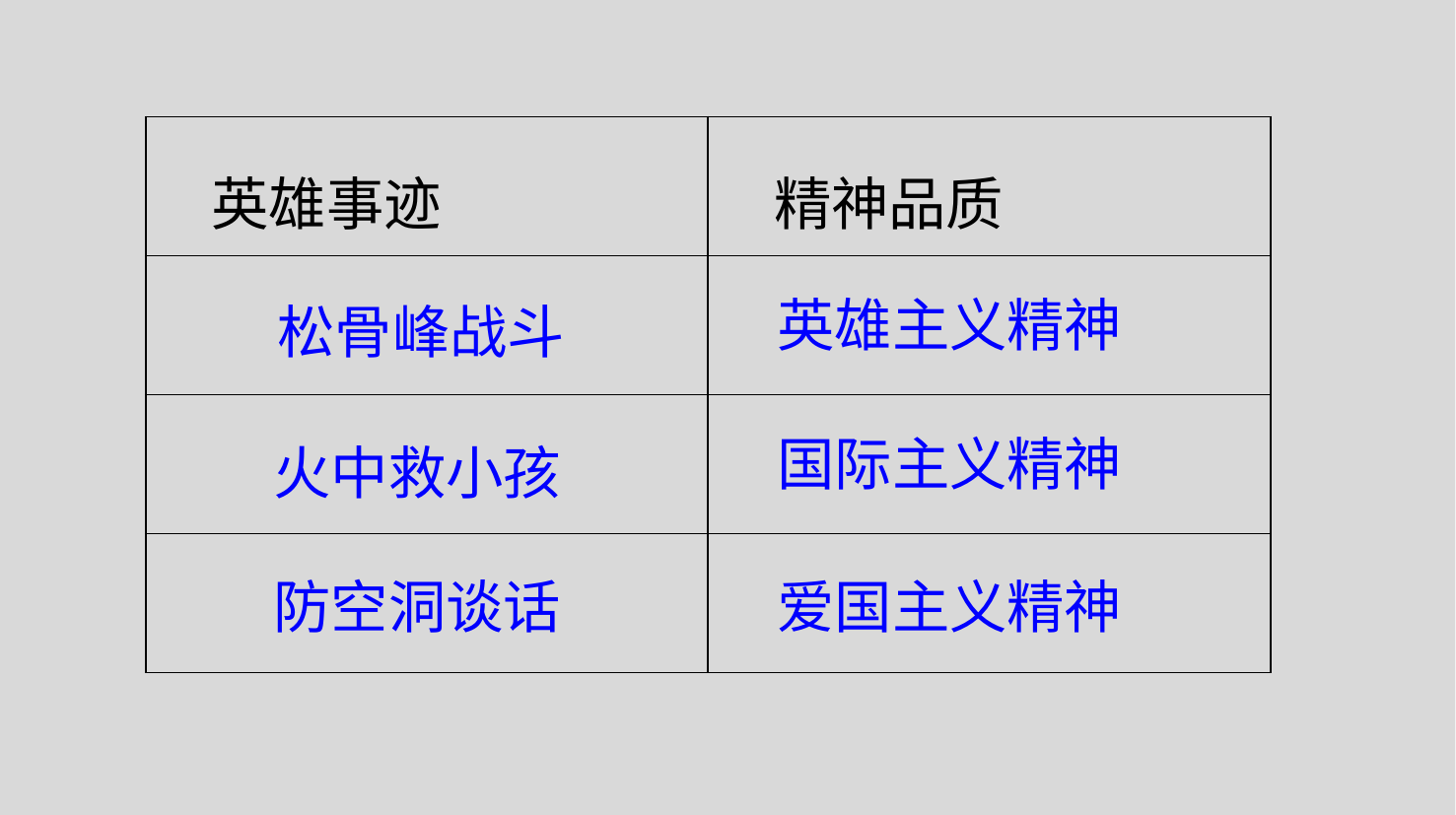

| 英雄事迹 | 精神品质 |
| --- | --- |
|  |  |
|  |  |
|  |  |
英雄主义精神
松骨峰战斗
国际主义精神
火中救小孩
防空洞谈话
爱国主义精神